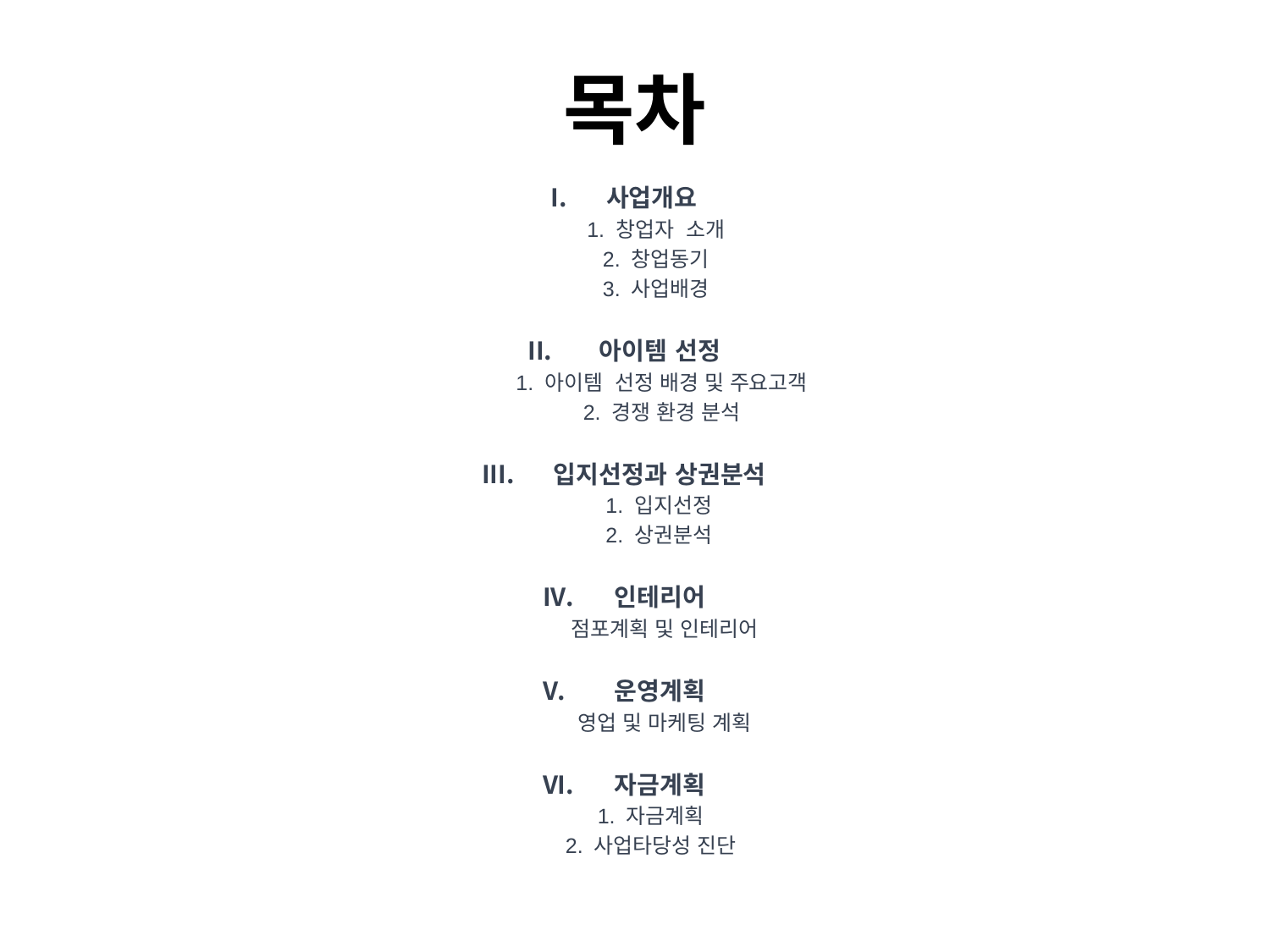

# 목차
사업개요
1. 창업자  소개
2. 창업동기
3. 사업배경

아이템 선정
  1. 아이템  선정 배경 및 주요고객
  2. 경쟁 환경 분석

입지선정과 상권분석
 1. 입지선정
 2. 상권분석

인테리어
  점포계획 및 인테리어

운영계획
  영업 및 마케팅 계획

자금계획
         1. 자금계획
         2. 사업타당성 진단